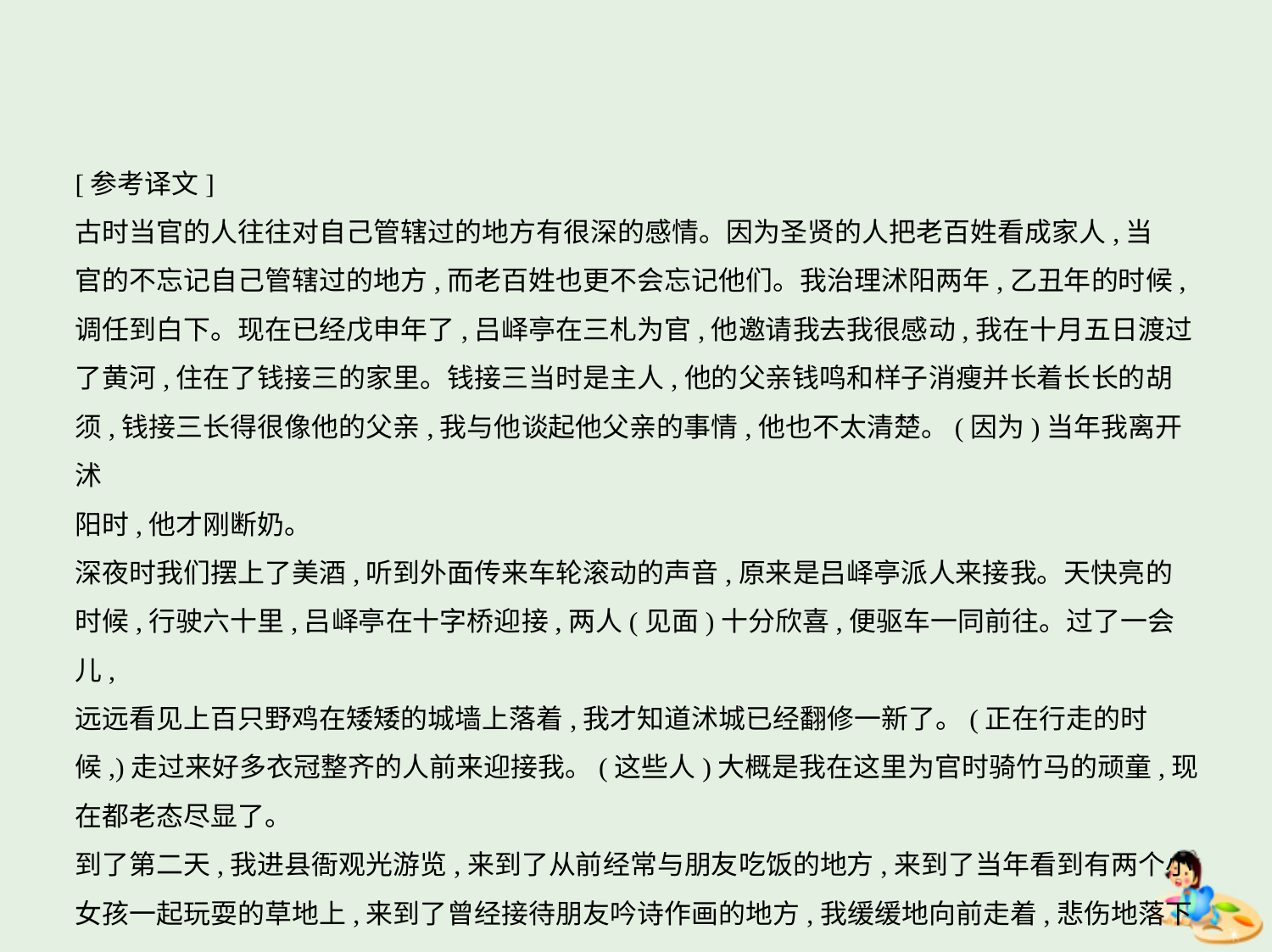

[参考译文]
古时当官的人往往对自己管辖过的地方有很深的感情。因为圣贤的人把老百姓看成家人,当
官的不忘记自己管辖过的地方,而老百姓也更不会忘记他们。我治理沭阳两年,乙丑年的时候,
调任到白下。现在已经戊申年了,吕峄亭在三札为官,他邀请我去我很感动,我在十月五日渡过
了黄河,住在了钱接三的家里。钱接三当时是主人,他的父亲钱鸣和样子消瘦并长着长长的胡
须,钱接三长得很像他的父亲,我与他谈起他父亲的事情,他也不太清楚。(因为)当年我离开沭
阳时,他才刚断奶。
深夜时我们摆上了美酒,听到外面传来车轮滚动的声音,原来是吕峄亭派人来接我。天快亮的
时候,行驶六十里,吕峄亭在十字桥迎接,两人(见面)十分欣喜,便驱车一同前往。过了一会儿,
远远看见上百只野鸡在矮矮的城墙上落着,我才知道沭城已经翻修一新了。(正在行走的时
候,)走过来好多衣冠整齐的人前来迎接我。(这些人)大概是我在这里为官时骑竹马的顽童,现
在都老态尽显了。
到了第二天,我进县衙观光游览,来到了从前经常与朋友吃饭的地方,来到了当年看到有两个小
女孩一起玩耍的草地上,来到了曾经接待朋友吟诗作画的地方,我缓缓地向前走着,悲伤地落下